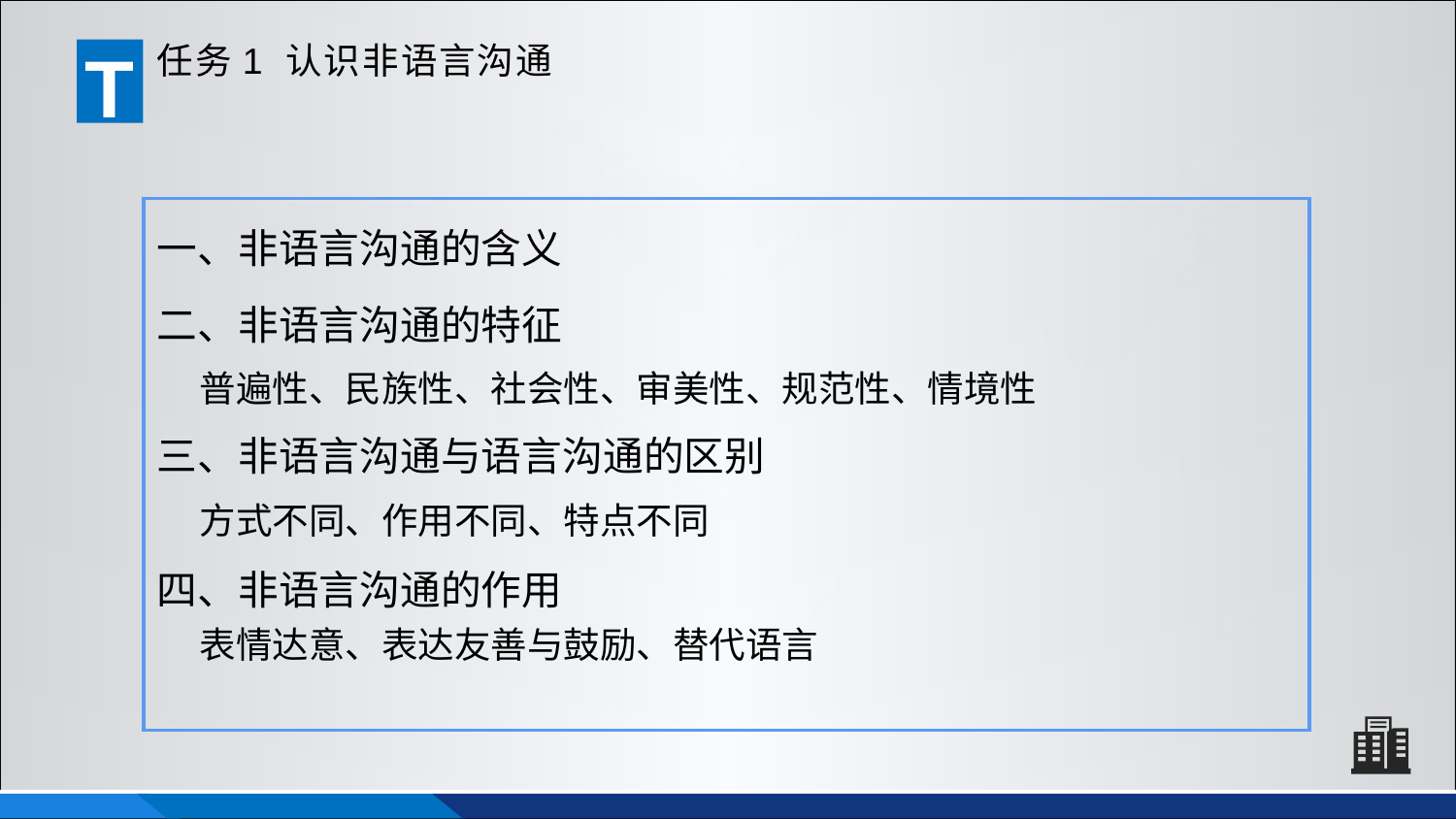

T
任务1 认识非语言沟通

一、非语言沟通的含义
二、非语言沟通的特征
      普遍性、民族性、社会性、审美性、规范性、情境性
三、非语言沟通与语言沟通的区别
      方式不同、作用不同、特点不同
四、非语言沟通的作用
      表情达意、表达友善与鼓励、替代语言